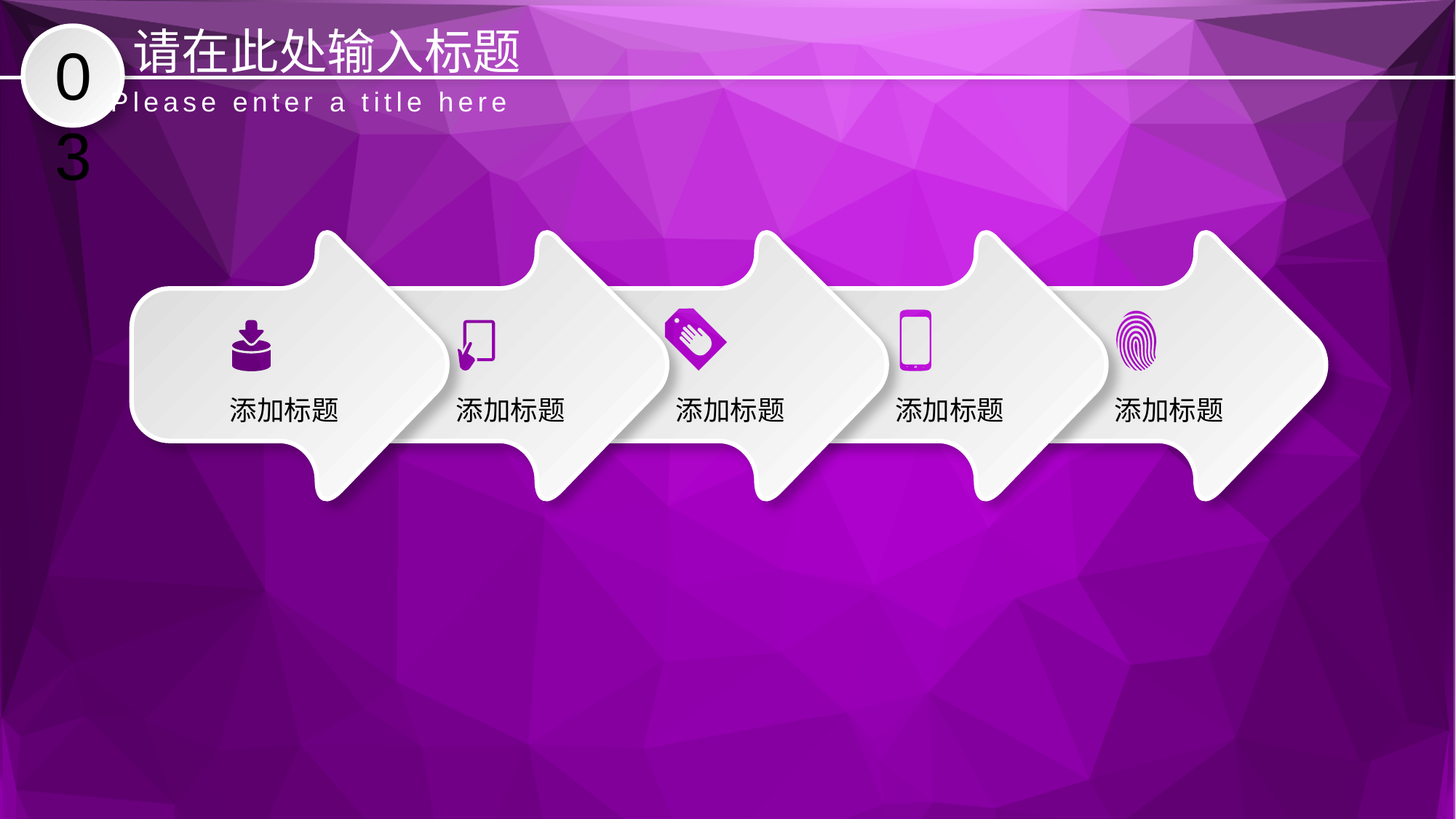

请在此处输入标题

03
Please enter a title here

添加标题
添加标题
添加标题
添加标题
添加标题